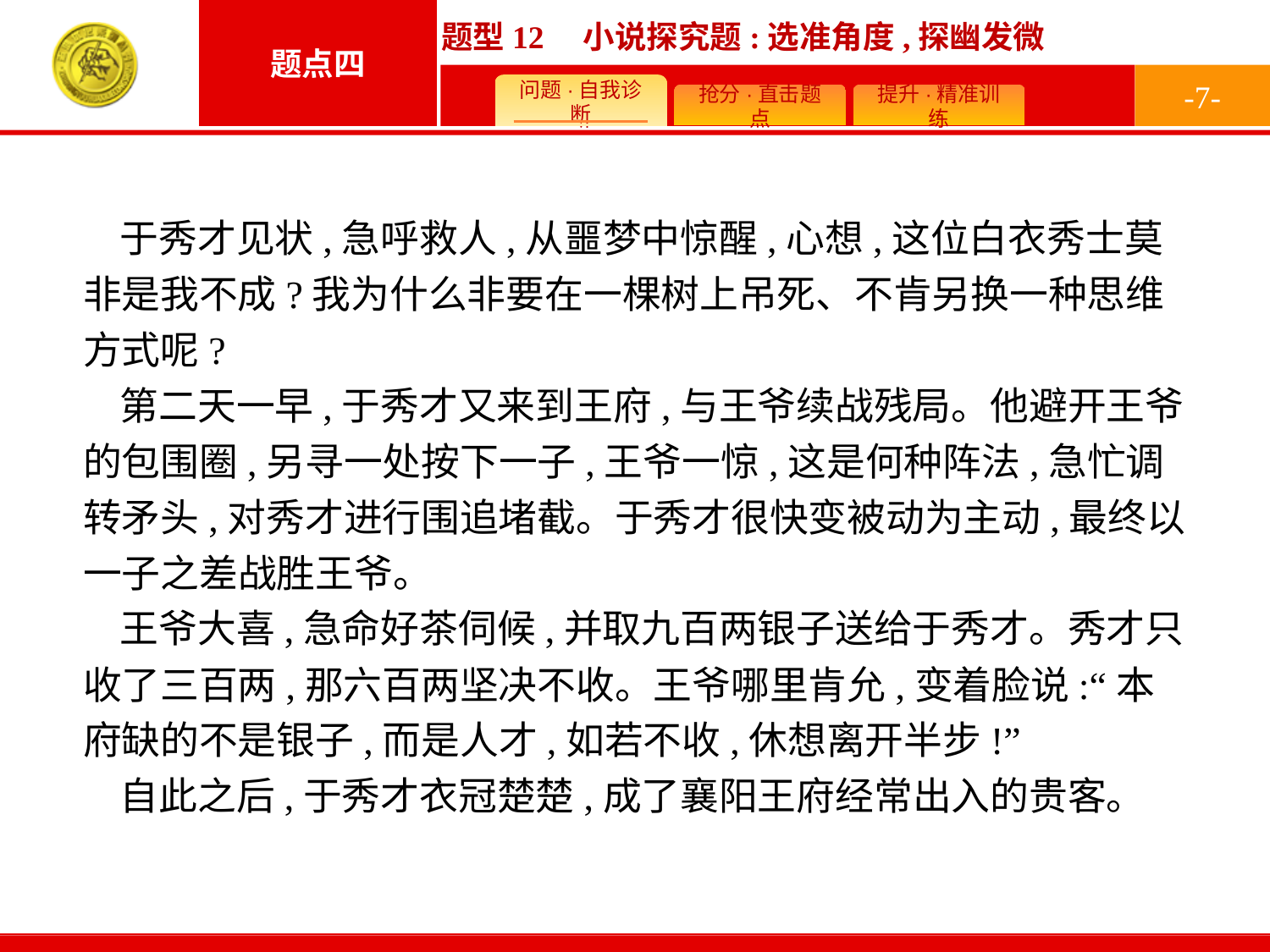

-7-
于秀才见状,急呼救人,从噩梦中惊醒,心想,这位白衣秀士莫非是我不成?我为什么非要在一棵树上吊死、不肯另换一种思维方式呢?
第二天一早,于秀才又来到王府,与王爷续战残局。他避开王爷的包围圈,另寻一处按下一子,王爷一惊,这是何种阵法,急忙调转矛头,对秀才进行围追堵截。于秀才很快变被动为主动,最终以一子之差战胜王爷。
王爷大喜,急命好茶伺候,并取九百两银子送给于秀才。秀才只收了三百两,那六百两坚决不收。王爷哪里肯允,变着脸说:“本府缺的不是银子,而是人才,如若不收,休想离开半步!”
自此之后,于秀才衣冠楚楚,成了襄阳王府经常出入的贵客。